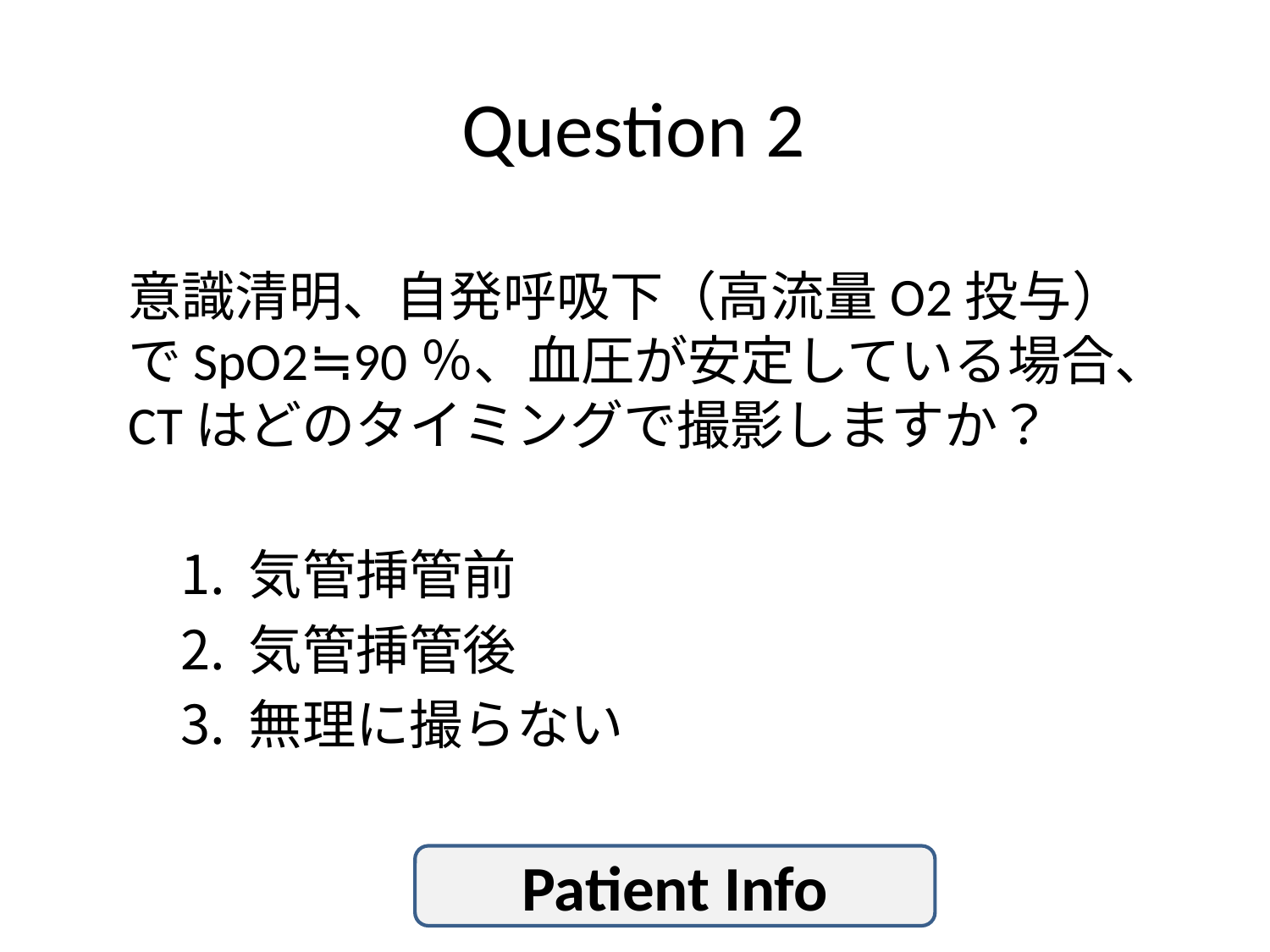

# Question 2
意識清明、自発呼吸下（高流量O2投与）でSpO2≒90％、血圧が安定している場合、CTはどのタイミングで撮影しますか？

気管挿管前
気管挿管後
無理に撮らない
Patient Info